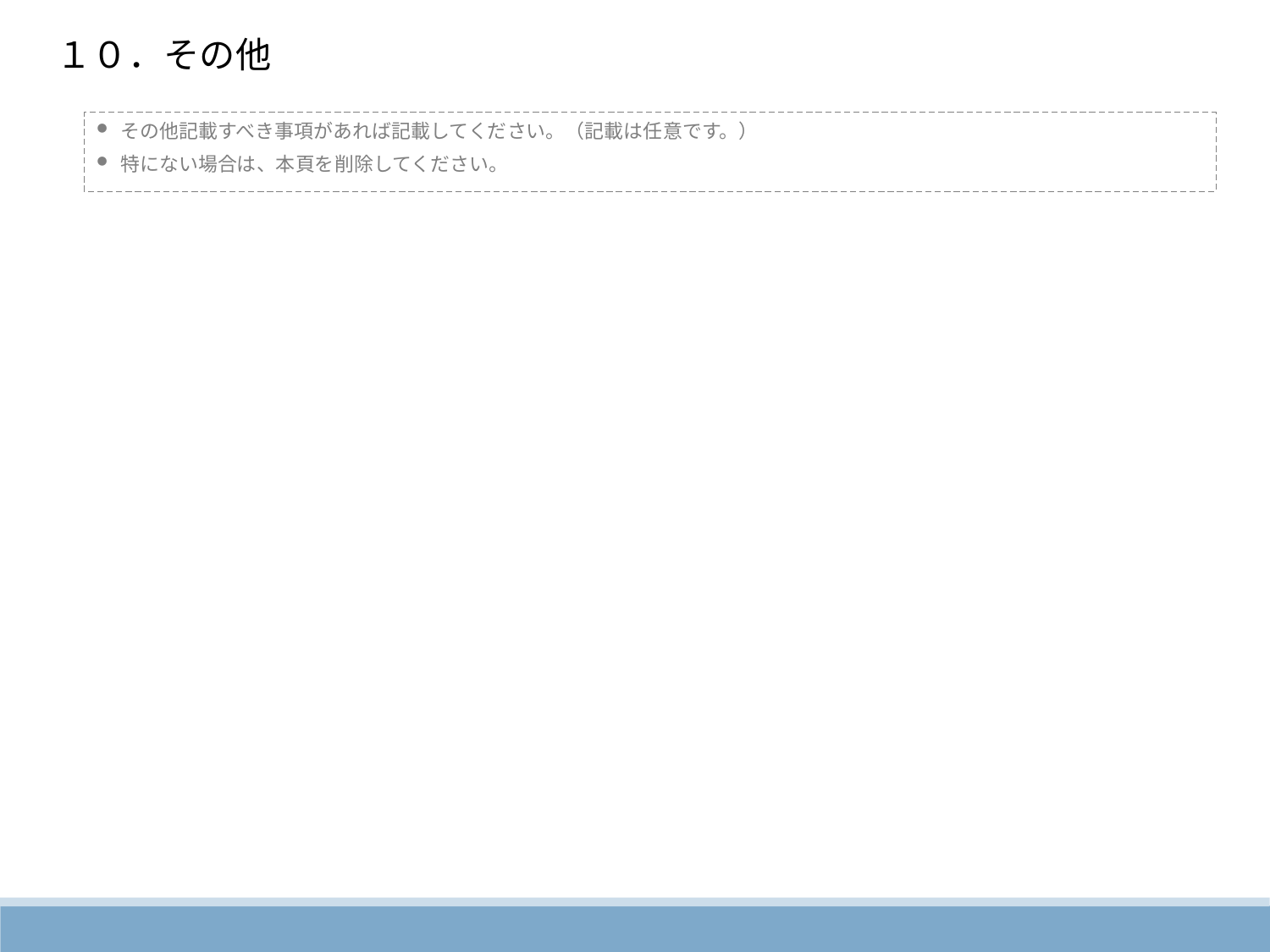

１０．その他
その他記載すべき事項があれば記載してください。（記載は任意です。）
特にない場合は、本頁を削除してください。